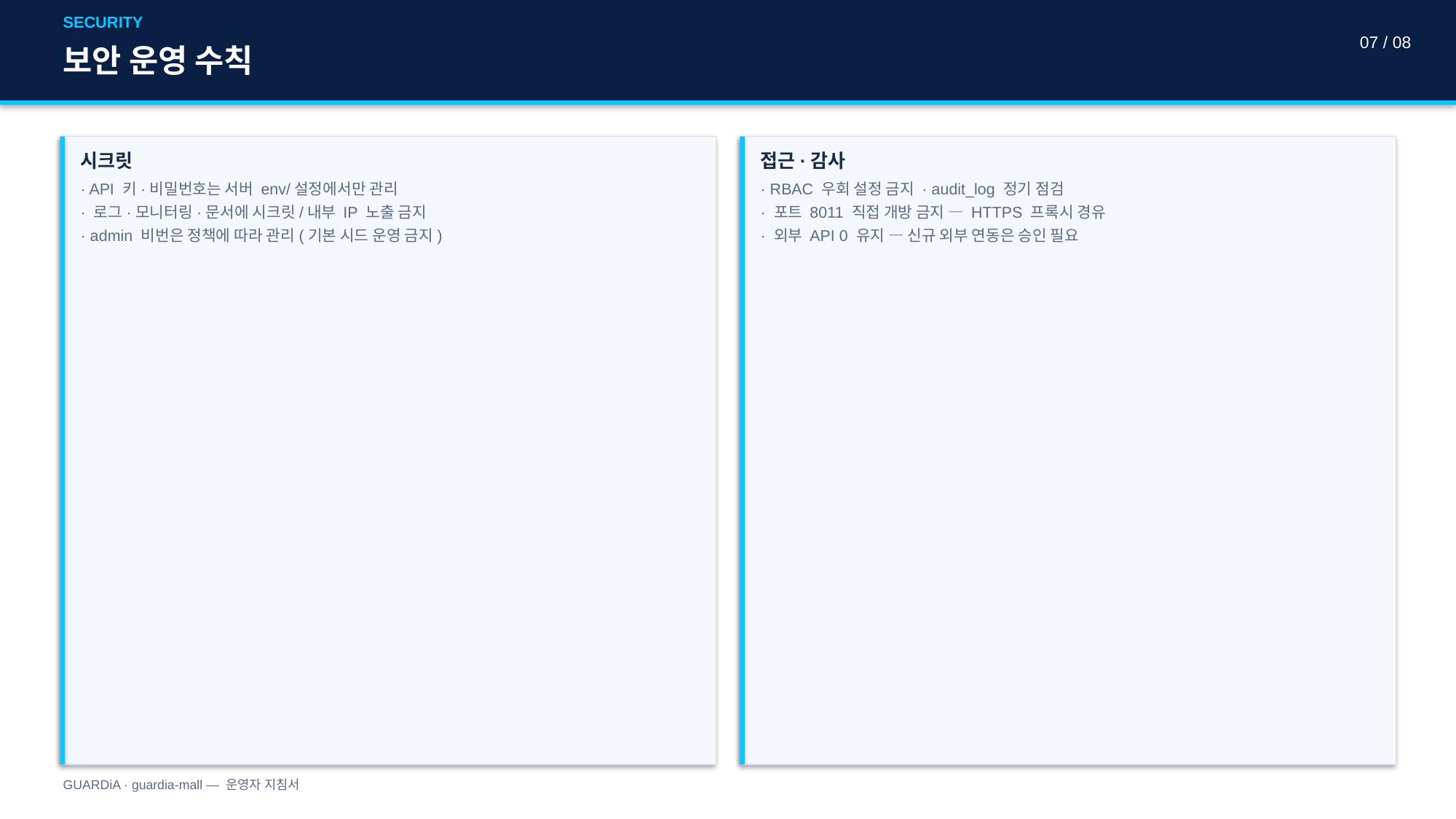

SECURITY
07 / 08
보안 운영 수칙

시크릿
· API 키·비밀번호는 서버 env/설정에서만 관리
· 로그·모니터링·문서에 시크릿/내부 IP 노출 금지
· admin 비번은 정책에 따라 관리(기본 시드 운영 금지)
접근·감사
· RBAC 우회 설정 금지 · audit_log 정기 점검
· 포트 8011 직접 개방 금지 — HTTPS 프록시 경유
· 외부 API 0 유지 — 신규 외부 연동은 승인 필요
GUARDiA · guardia-mall — 운영자 지침서